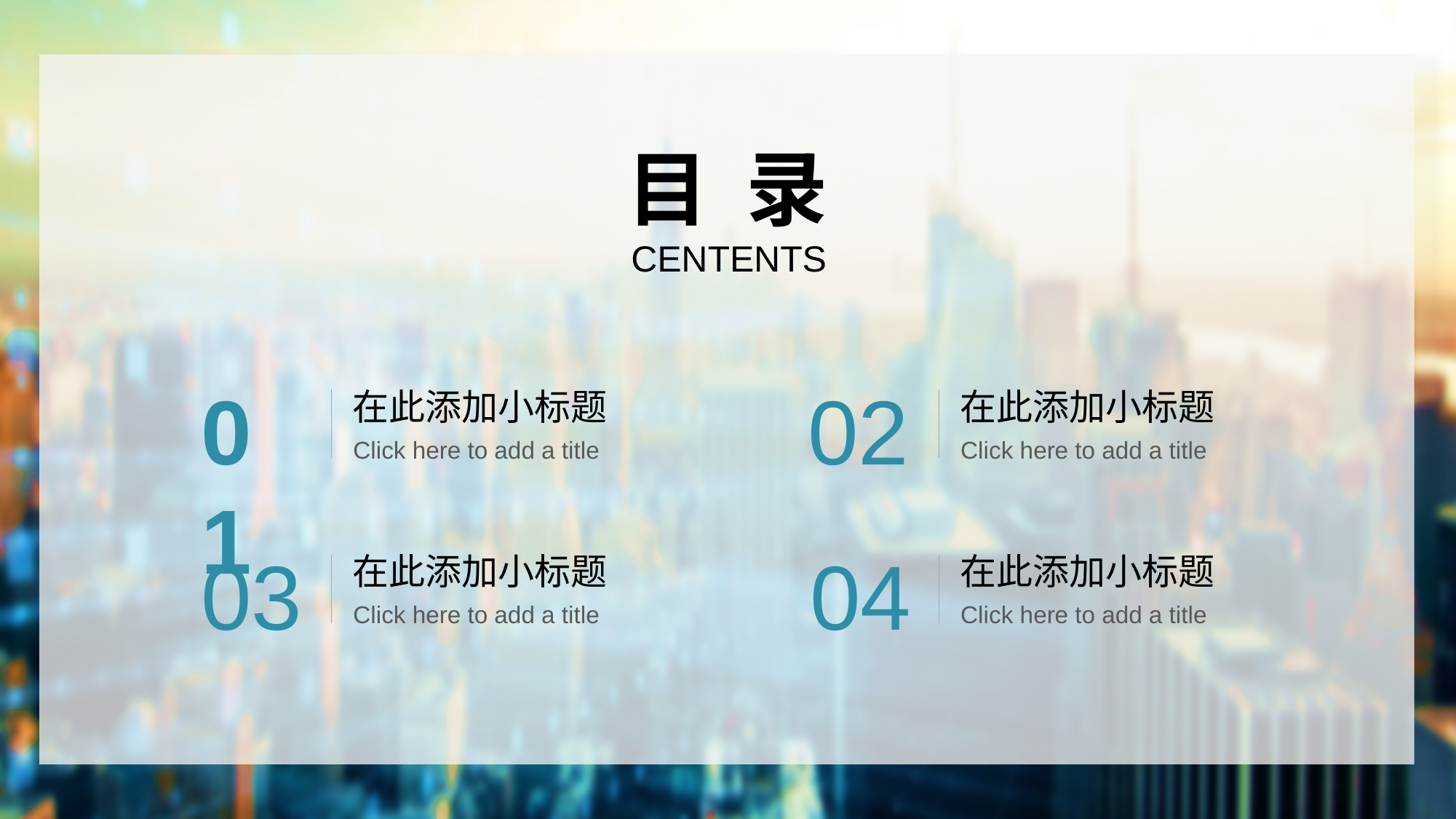

目  录
CENTENTS
01
在此添加小标题
Click here to add a title
02
在此添加小标题
Click here to add a title
03
在此添加小标题
Click here to add a title
04
在此添加小标题
Click here to add a title